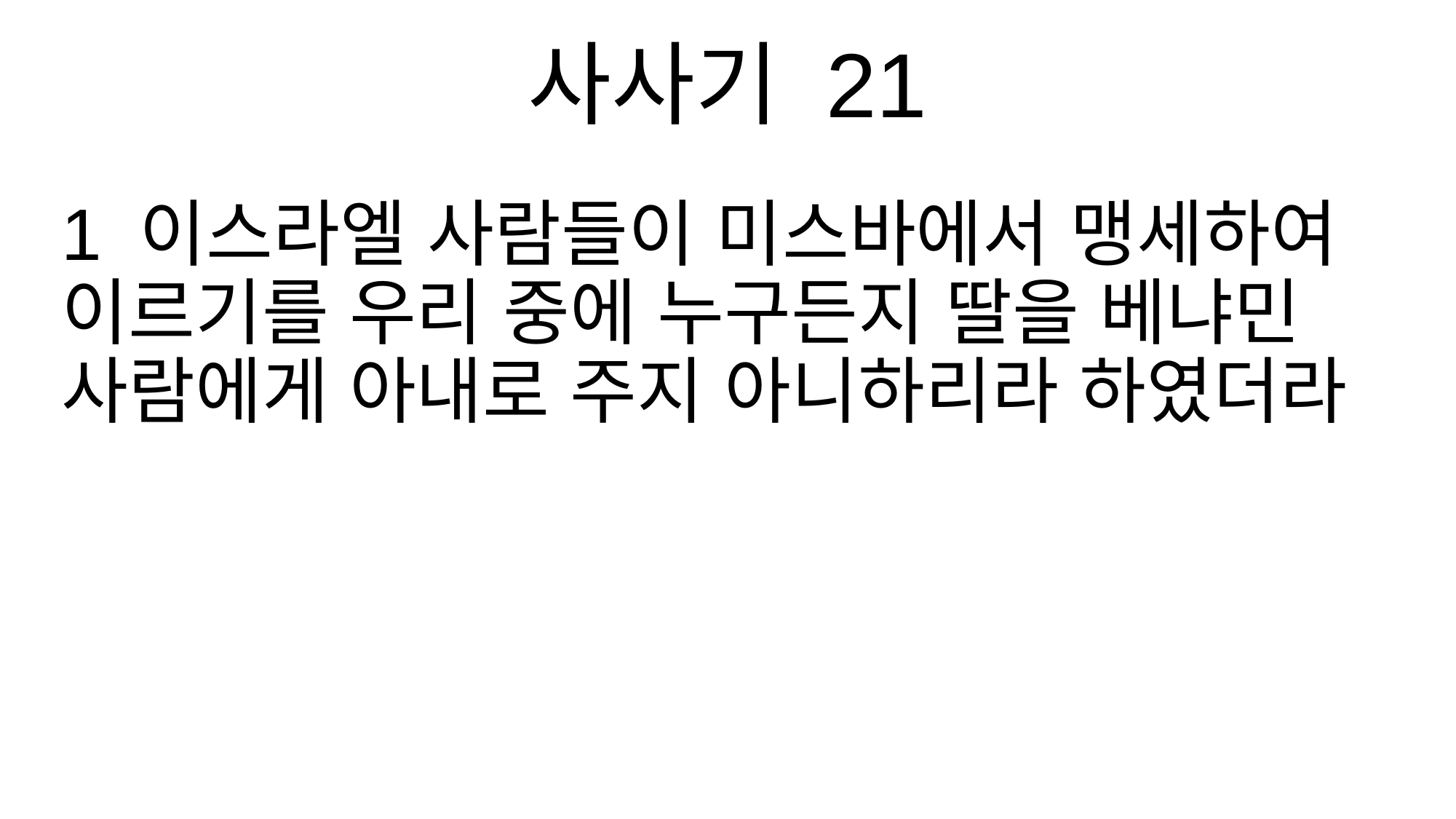

사사기 21
1 이스라엘 사람들이 미스바에서 맹세하여 이르기를 우리 중에 누구든지 딸을 베냐민 사람에게 아내로 주지 아니하리라 하였더라